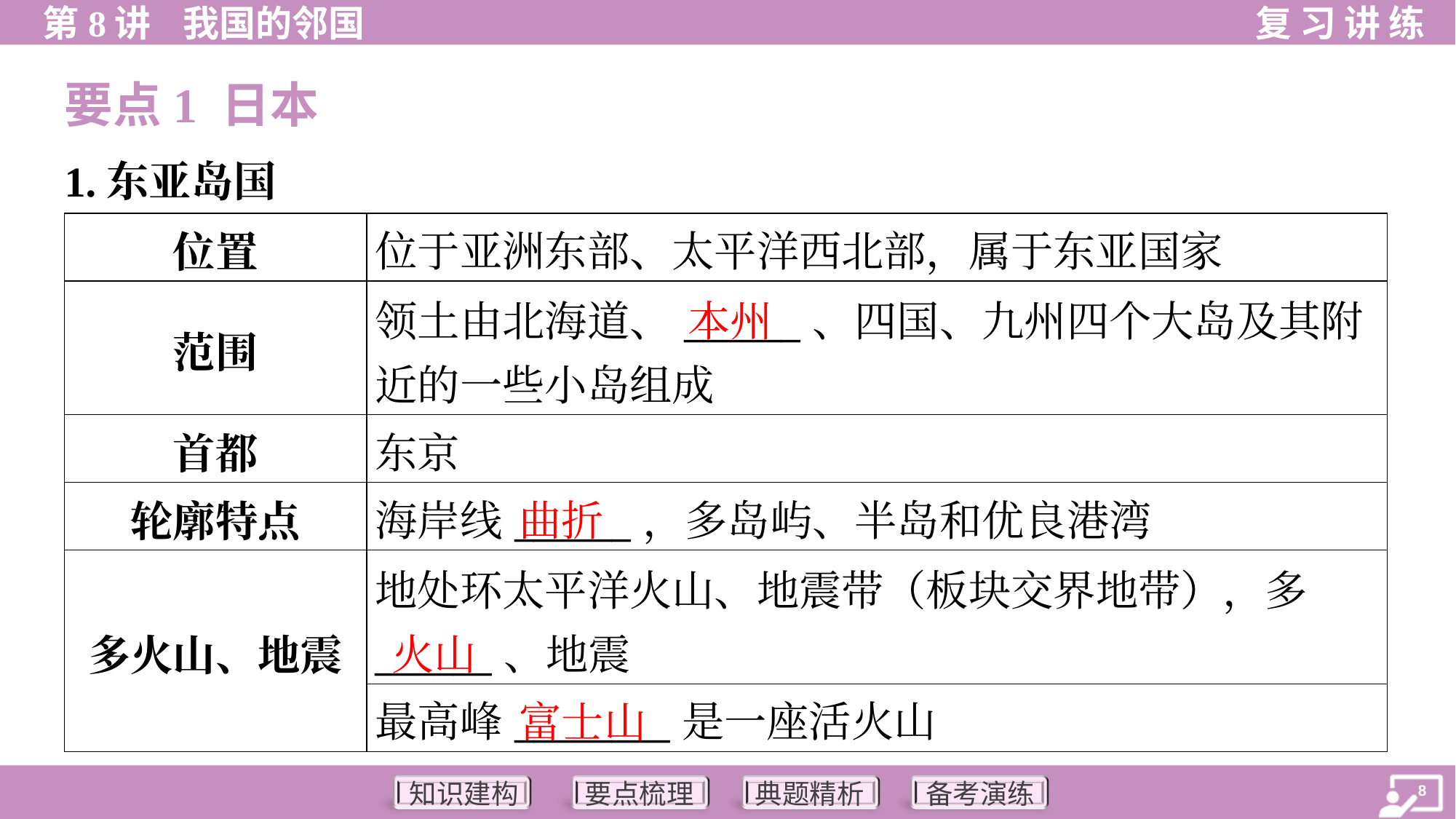

要点1 日本
1.东亚岛国
| 位置 | 位于亚洲东部、太平洋西北部，属于东亚国家 |
| --- | --- |
| 范围 | 领土由北海道、\_\_\_\_\_\_、四国、九州四个大岛及其附 近的一些小岛组成 |
| 首都 | 东京 |
| 轮廓特点 | 海岸线\_\_\_\_\_\_，多岛屿、半岛和优良港湾 |
| 多火山、地震 | 地处环太平洋火山、地震带（板块交界地带），多 \_\_\_\_\_\_、地震 |
|  | 最高峰\_\_\_\_\_\_\_\_是一座活火山 |
本州
曲折
火山
富士山